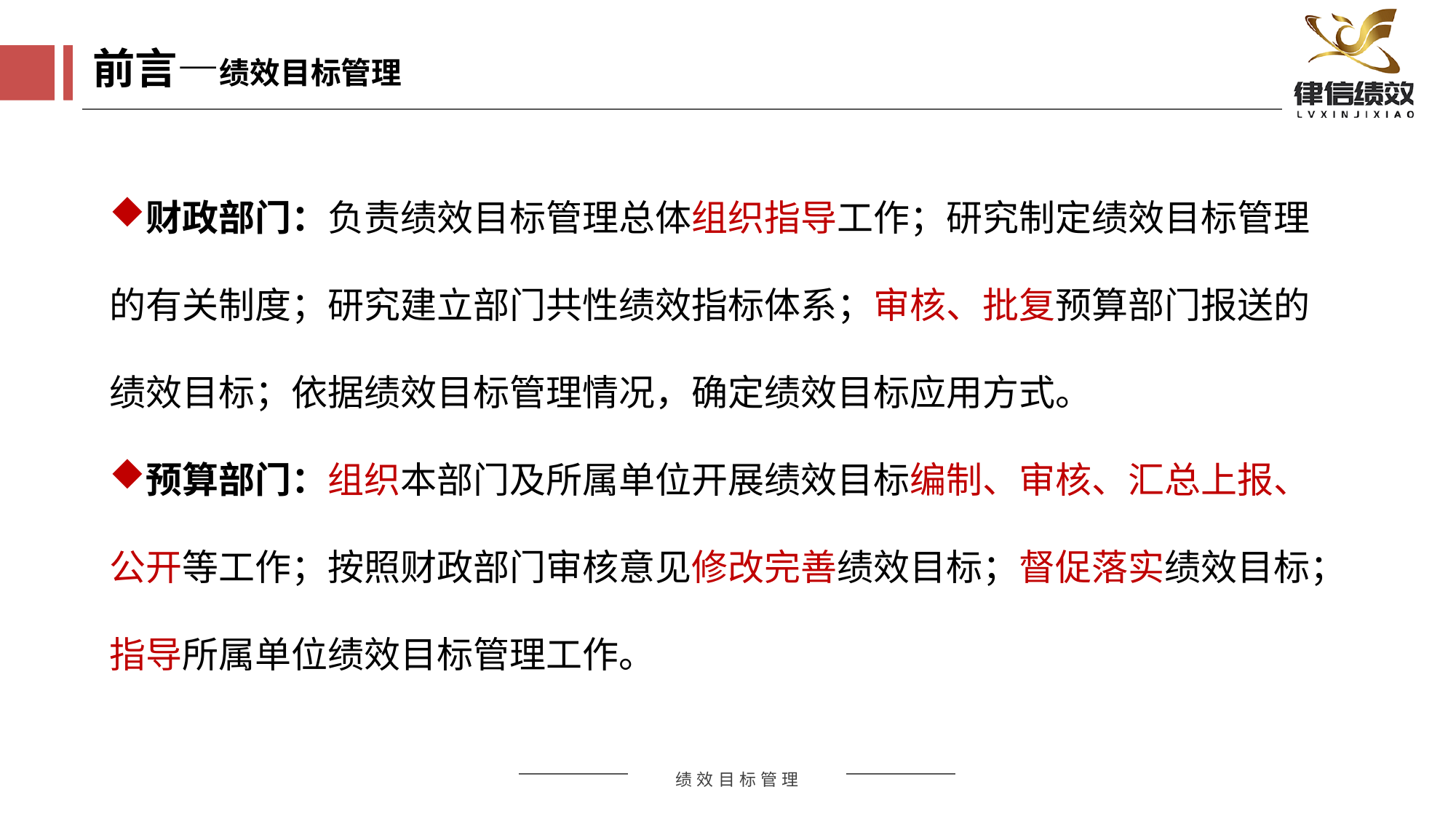

前言—绩效目标管理

财政部门：负责绩效目标管理总体组织指导工作；研究制定绩效目标管理的有关制度；研究建立部门共性绩效指标体系；审核、批复预算部门报送的绩效目标；依据绩效目标管理情况，确定绩效目标应用方式。
预算部门：组织本部门及所属单位开展绩效目标编制、审核、汇总上报、公开等工作；按照财政部门审核意见修改完善绩效目标；督促落实绩效目标；指导所属单位绩效目标管理工作。